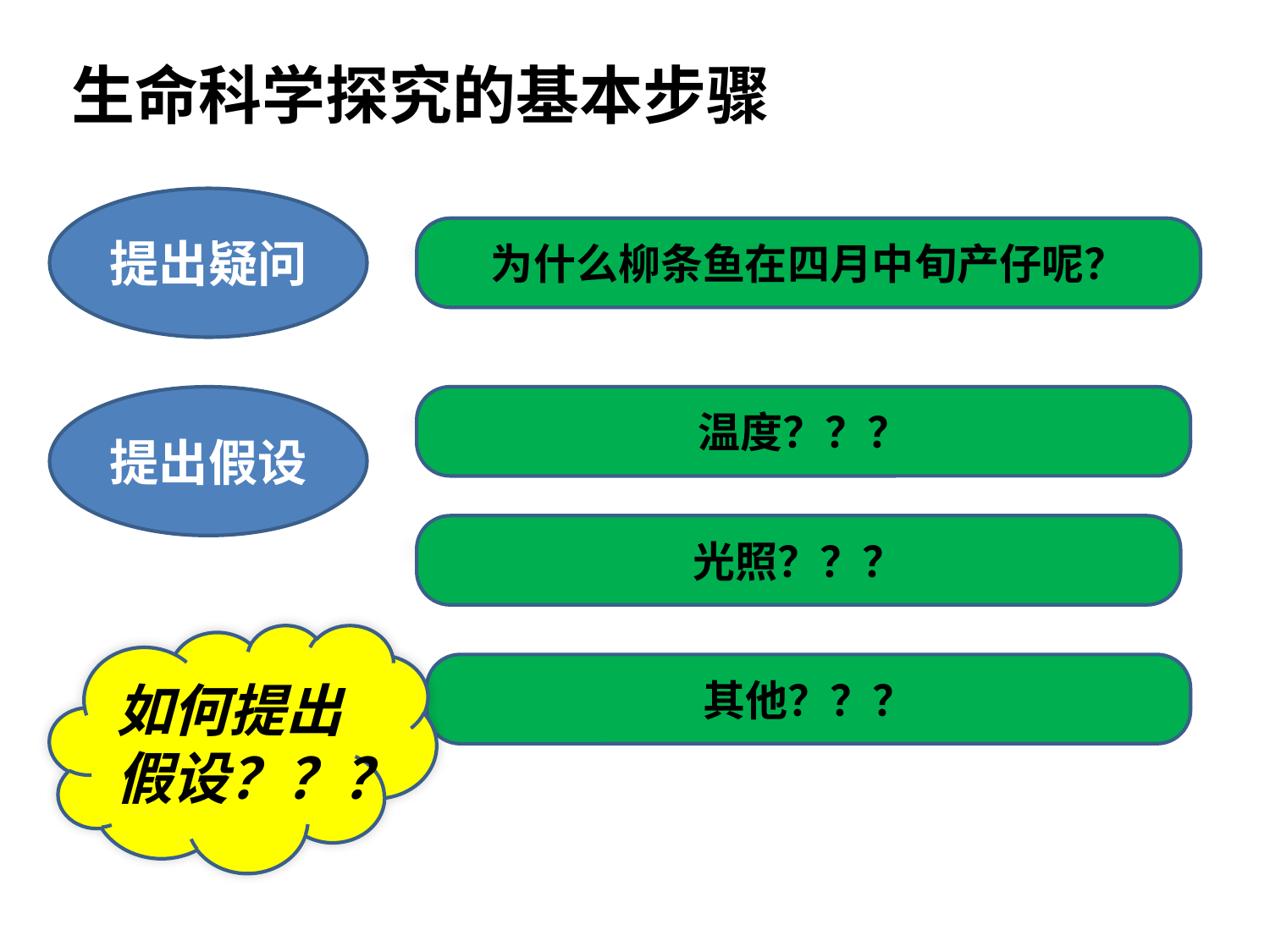

生命科学探究的基本步骤
提出疑问
为什么柳条鱼在四月中旬产仔呢？
提出假设
温度？？？
光照？？？
如何提出假设？？？
其他？？？